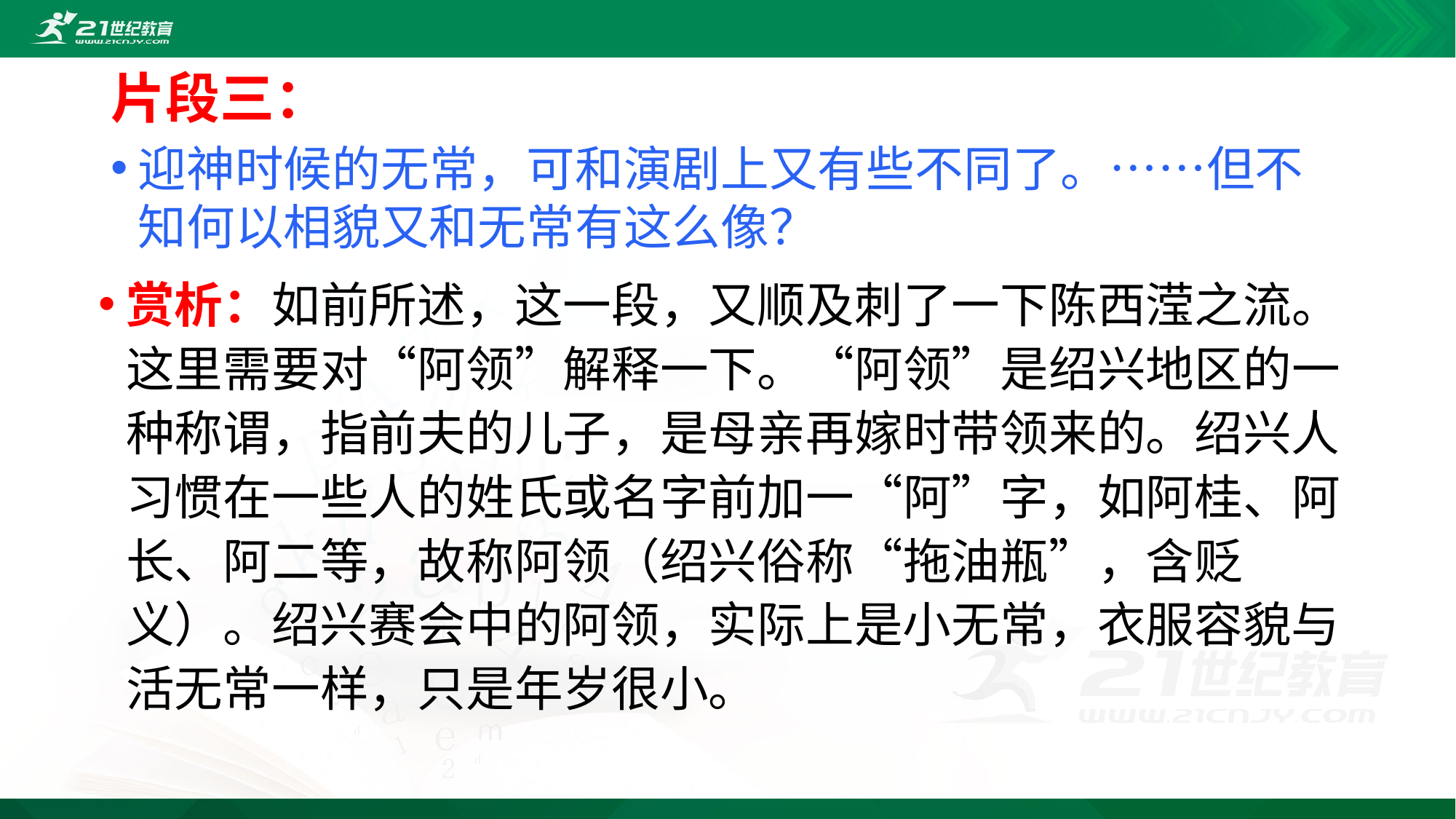

# 片段三：
迎神时候的无常，可和演剧上又有些不同了。……但不知何以相貌又和无常有这么像？
赏析：如前所述，这一段，又顺及刺了一下陈西滢之流。这里需要对“阿领”解释一下。“阿领”是绍兴地区的一种称谓，指前夫的儿子，是母亲再嫁时带领来的。绍兴人习惯在一些人的姓氏或名字前加一“阿”字，如阿桂、阿长、阿二等，故称阿领（绍兴俗称“拖油瓶”，含贬义）。绍兴赛会中的阿领，实际上是小无常，衣服容貌与活无常一样，只是年岁很小。